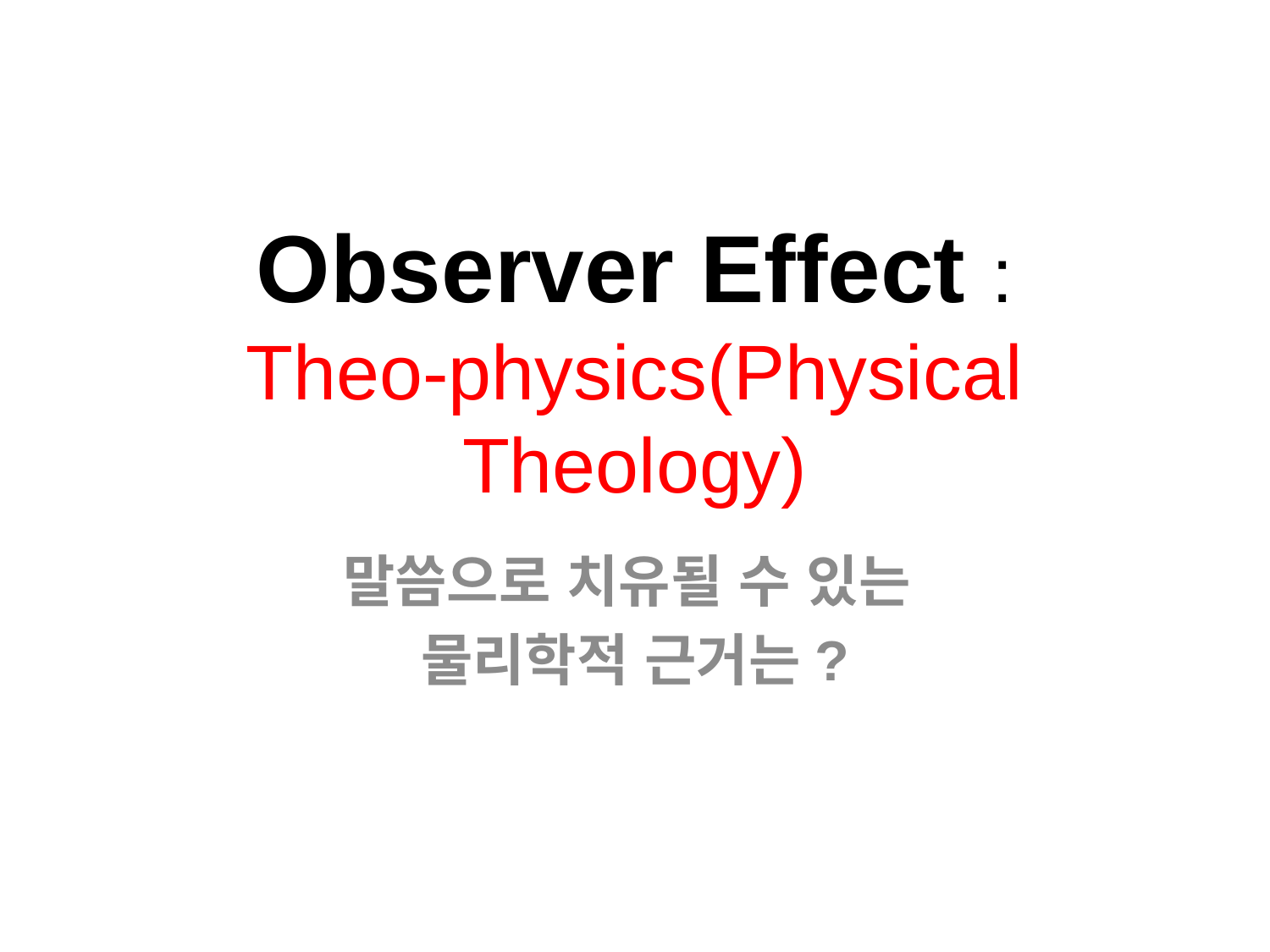

# Observer Effect : Theo-physics(Physical Theology)
말씀으로 치유될 수 있는
물리학적 근거는?